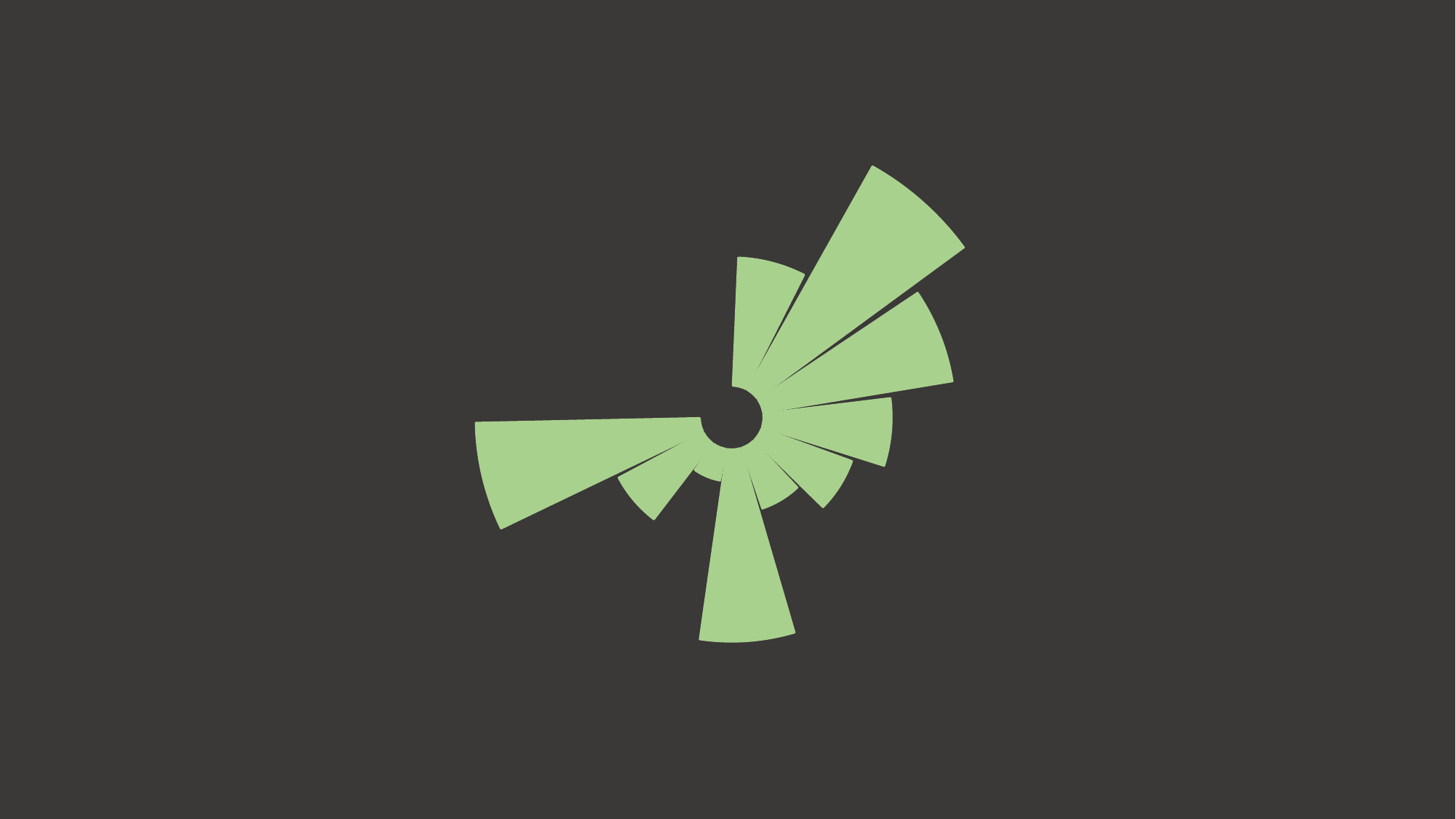

### Chart

| Category | 列1 | 列2 | 列3 | 列4 | 列5 | 列6 | 列7 | 列8 | 列9 | 列10 |
|---|---|---|---|---|---|---|---|---|---|---|
|  | 10.0 | 10.0 | 10.0 | 10.0 | 10.0 | 10.0 | 10.0 | 10.0 | 10.0 | 10.0 |
| 比例1 | 100.0 | 100.0 | 100.0 | 100.0 | 100.0 | 100.0 | 100.0 | 100.0 | 100.0 | 100.0 |
|  | 10.0 | 10.0 | 10.0 | 10.0 | 10.0 | 10.0 | 10.0 | 10.0 | 10.0 | 10.0 |
| 比例2 | 100.0 | 100.0 | 100.0 | 100.0 | 100.0 | 100.0 | 100.0 | 100.0 | 100.0 | 100.0 |
|  | 10.0 | 10.0 | 10.0 | 10.0 | 10.0 | 10.0 | 10.0 | 10.0 | 10.0 | 10.0 |
| 比例3 | 100.0 | 100.0 | 100.0 | 100.0 | 100.0 | 100.0 | 100.0 | 100.0 | 100.0 | 100.0 |
|  | 10.0 | 10.0 | 10.0 | 10.0 | 10.0 | 10.0 | 10.0 | 10.0 | 10.0 | 10.0 |
| 比例4 | 100.0 | 100.0 | 100.0 | 100.0 | 100.0 | 100.0 | 100.0 | 100.0 | 100.0 | 100.0 |
|  | 10.0 | 10.0 | 10.0 | 10.0 | 10.0 | 10.0 | 10.0 | 10.0 | 10.0 | 10.0 |
| 比例5 | 100.0 | 100.0 | 100.0 | 100.0 | 100.0 | 100.0 | 100.0 | 100.0 | 100.0 | 100.0 |
|  | 10.0 | 10.0 | 10.0 | 10.0 | 10.0 | 10.0 | 10.0 | 10.0 | 10.0 | 10.0 |
| 比例6 | 100.0 | 100.0 | 100.0 | 100.0 | 100.0 | 100.0 | 100.0 | 100.0 | 100.0 | 100.0 |
|  | 10.0 | 10.0 | 10.0 | 10.0 | 10.0 | 10.0 | 10.0 | 10.0 | 10.0 | 10.0 |
| 比例7 | 100.0 | 100.0 | 100.0 | 100.0 | 100.0 | 100.0 | 100.0 | 100.0 | 100.0 | 100.0 |
|  | 10.0 | 10.0 | 10.0 | 10.0 | 10.0 | 10.0 | 10.0 | 10.0 | 10.0 | 10.0 |
| 比例8 | 100.0 | 100.0 | 100.0 | 100.0 | 100.0 | 100.0 | 100.0 | 100.0 | 100.0 | 100.0 |
|  | 10.0 | 10.0 | 10.0 | 10.0 | 10.0 | 10.0 | 10.0 | 10.0 | 10.0 | 10.0 |
| 比例9 | 100.0 | 100.0 | 100.0 | 100.0 | 100.0 | 100.0 | 100.0 | 100.0 | 100.0 | 100.0 |
|  | 10.0 | 10.0 | 10.0 | 10.0 | 10.0 | 10.0 | 10.0 | 10.0 | 10.0 | 10.0 |
| 比例10 | 100.0 | 100.0 | 100.0 | 100.0 | 100.0 | 100.0 | 100.0 | 100.0 | 100.0 | 100.0 |
|  | 10.0 | 10.0 | 10.0 | 10.0 | 10.0 | 10.0 | 10.0 | 10.0 | 10.0 | 10.0 |
| 比例11 | 363.3333333333333 | 363.3333333333333 | 363.3333333333333 | 363.3333333333333 | 363.3333333333333 | 363.3333333333333 | 363.3333333333333 | 363.3333333333333 | 363.3333333333333 | 363.3333333333333 |